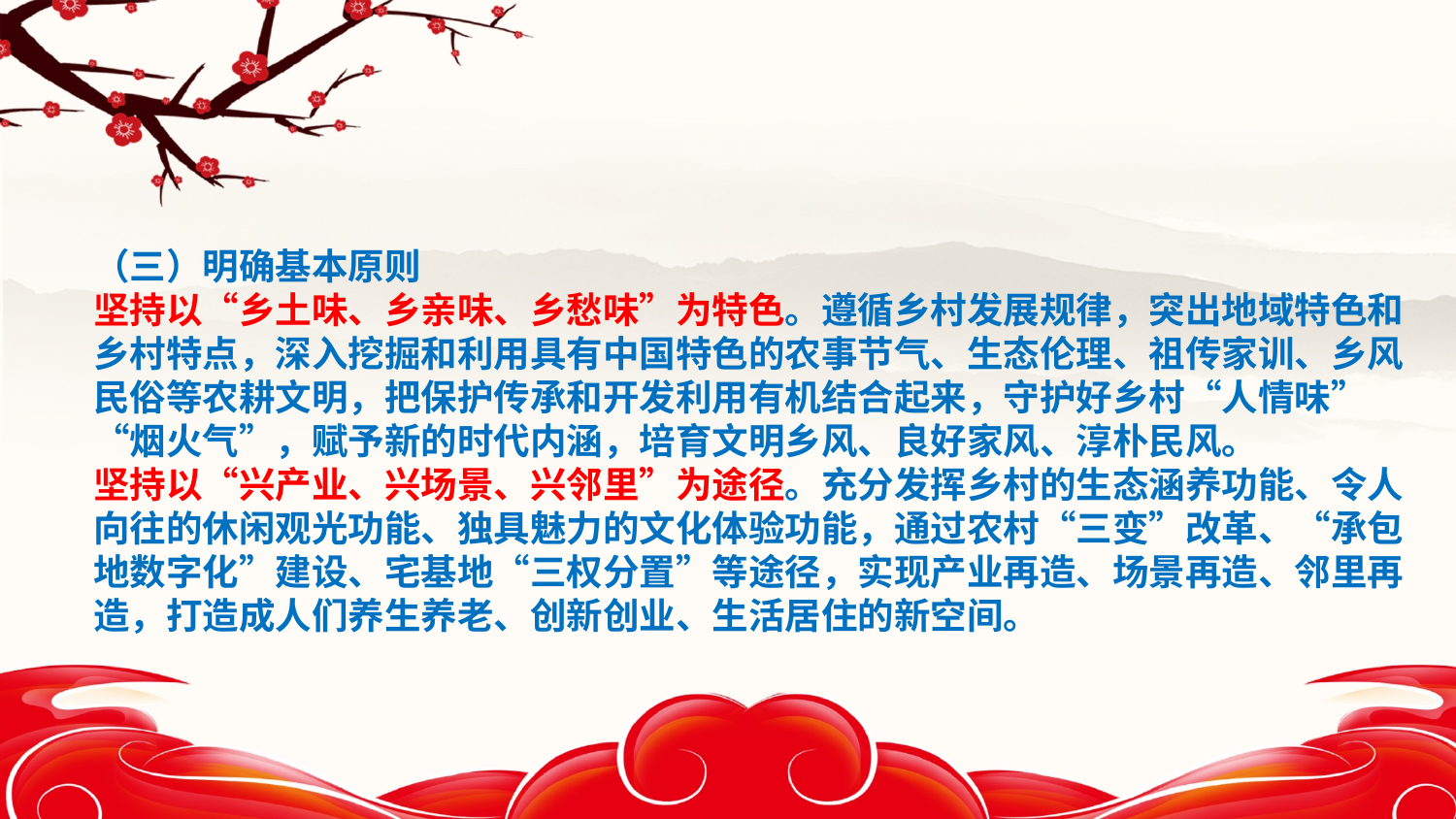

（三）明确基本原则
坚持以“乡土味、乡亲味、乡愁味”为特色。遵循乡村发展规律，突出地域特色和乡村特点，深入挖掘和利用具有中国特色的农事节气、生态伦理、祖传家训、乡风民俗等农耕文明，把保护传承和开发利用有机结合起来，守护好乡村“人情味”“烟火气”，赋予新的时代内涵，培育文明乡风、良好家风、淳朴民风。
坚持以“兴产业、兴场景、兴邻里”为途径。充分发挥乡村的生态涵养功能、令人向往的休闲观光功能、独具魅力的文化体验功能，通过农村“三变”改革、“承包地数字化”建设、宅基地“三权分置”等途径，实现产业再造、场景再造、邻里再造，打造成人们养生养老、创新创业、生活居住的新空间。